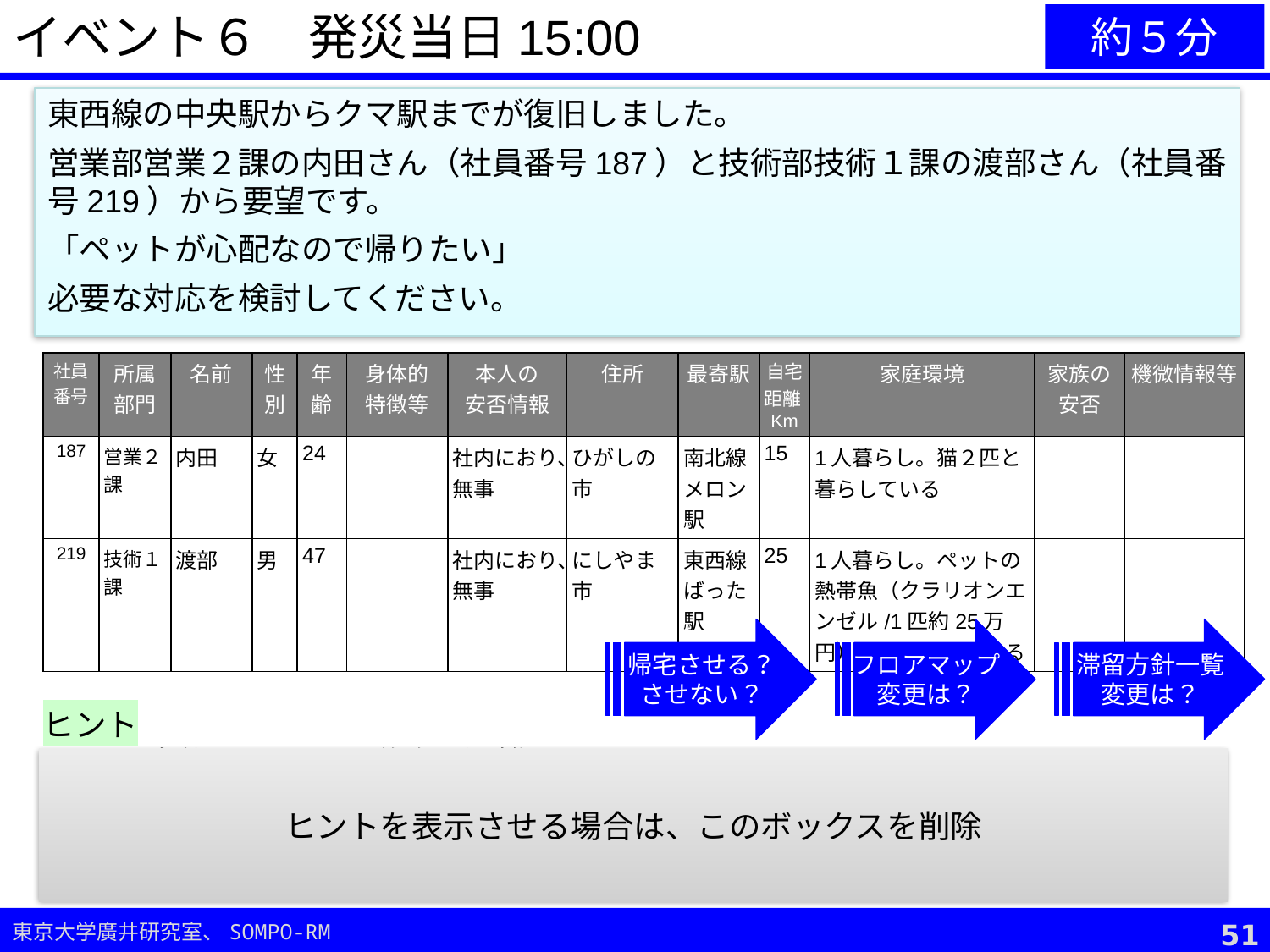

イベント６　発災当日15:00
約５分
東西線の中央駅からクマ駅までが復旧しました。
営業部営業２課の内田さん（社員番号187）と技術部技術１課の渡部さん（社員番号219）から要望です。
「ペットが心配なので帰りたい」
必要な対応を検討してください。
| 社員 番号 | 所属部門 | 名前 | 性別 | 年齢 | 身体的 特徴等 | 本人の 安否情報 | 住所 | 最寄駅 | 自宅距離Km | 家庭環境 | 家族の安否 | 機微情報等 |
| --- | --- | --- | --- | --- | --- | --- | --- | --- | --- | --- | --- | --- |
| 187 | 営業２課 | 内田 | 女 | 24 |  | 社内におり、無事 | ひがしの市 | 南北線メロン駅 | 15 | 1人暮らし。猫２匹と暮らしている |  |  |
| 219 | 技術１課 | 渡部 | 男 | 47 |  | 社内におり、無事 | にしやま市 | 東西線ばった駅 | 25 | 1人暮らし。ペットの熱帯魚（クラリオンエンゼル/1匹約25万円）を大切にしている |  |  |
帰宅させる？
させない？
フロアマップ
変更は？
滞留方針一覧
変更は？
ヒント
再開直後の駅周辺や道路は混雑するのでは？
余震の心配もあるのでは？
人によってはペットも家族と同様の存在
ヒントを表示させる場合は、このボックスを削除
51